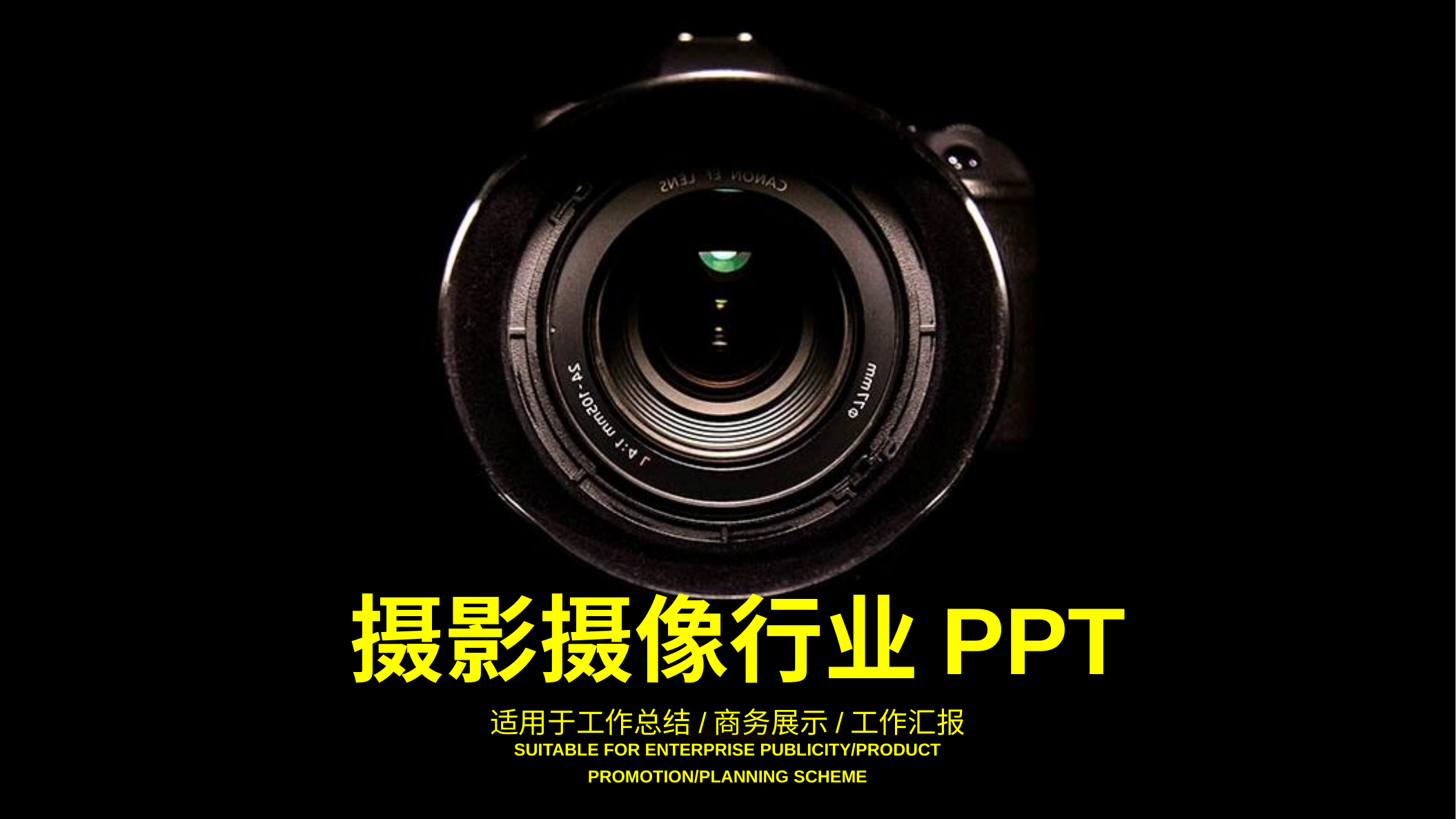

摄影摄像行业PPT
适用于工作总结/商务展示/工作汇报
Suitable for enterprise publicity/product promotion/planning scheme